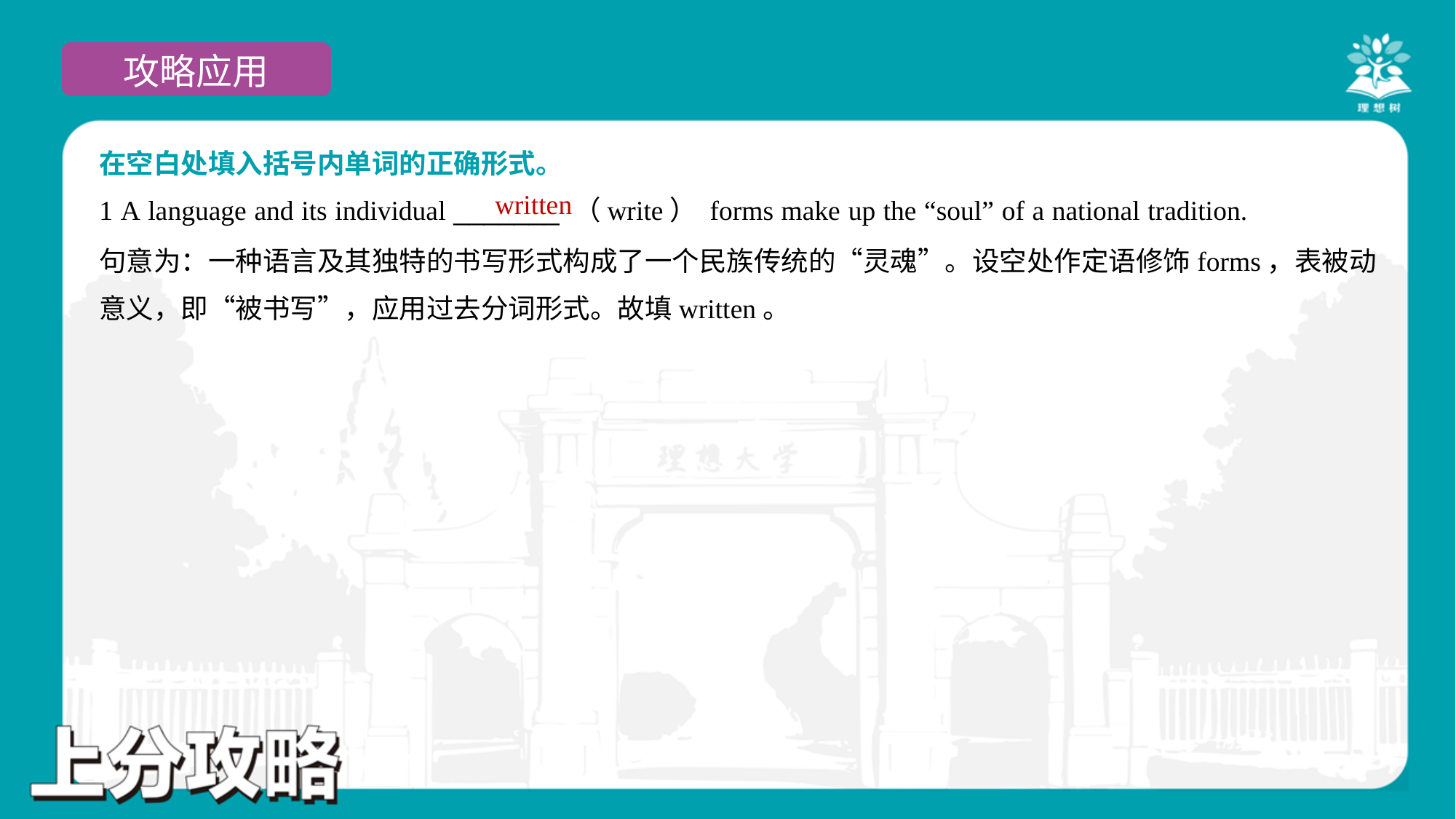

在空白处填入括号内单词的正确形式。
1 A language and its individual _______ （write） forms make up the “soul” of a national tradition.
written
句意为：一种语言及其独特的书写形式构成了一个民族传统的“灵魂”。设空处作定语修饰forms，表被动
意义，即“被书写”，应用过去分词形式。故填written。